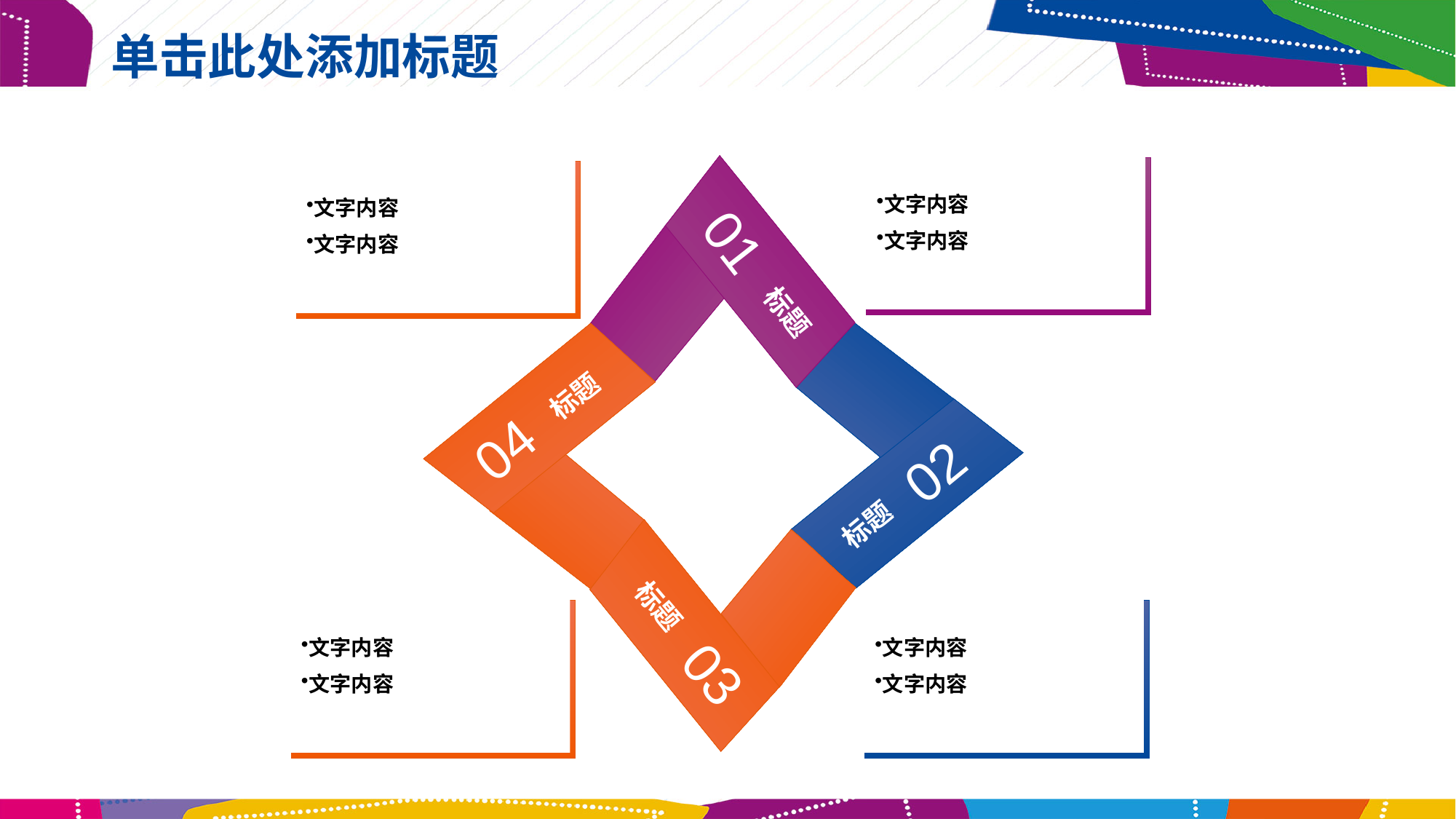

# 单击此处添加标题

文字内容
文字内容

文字内容
文字内容

01
标题

04
标题

02
标题

03
标题

文字内容
文字内容

文字内容
文字内容